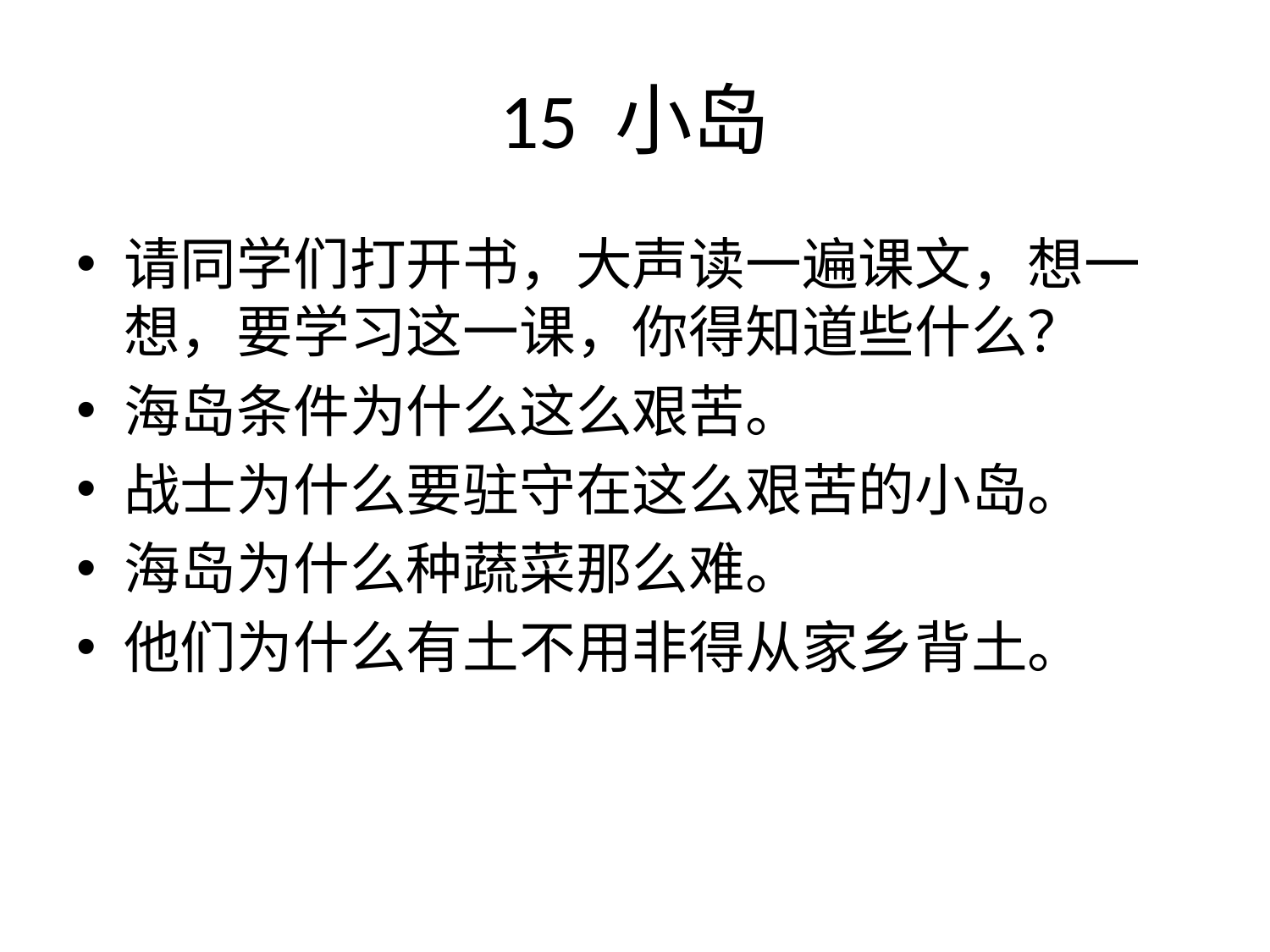

# 15 小岛
请同学们打开书，大声读一遍课文，想一想，要学习这一课，你得知道些什么？
海岛条件为什么这么艰苦。
战士为什么要驻守在这么艰苦的小岛。
海岛为什么种蔬菜那么难。
他们为什么有土不用非得从家乡背土。